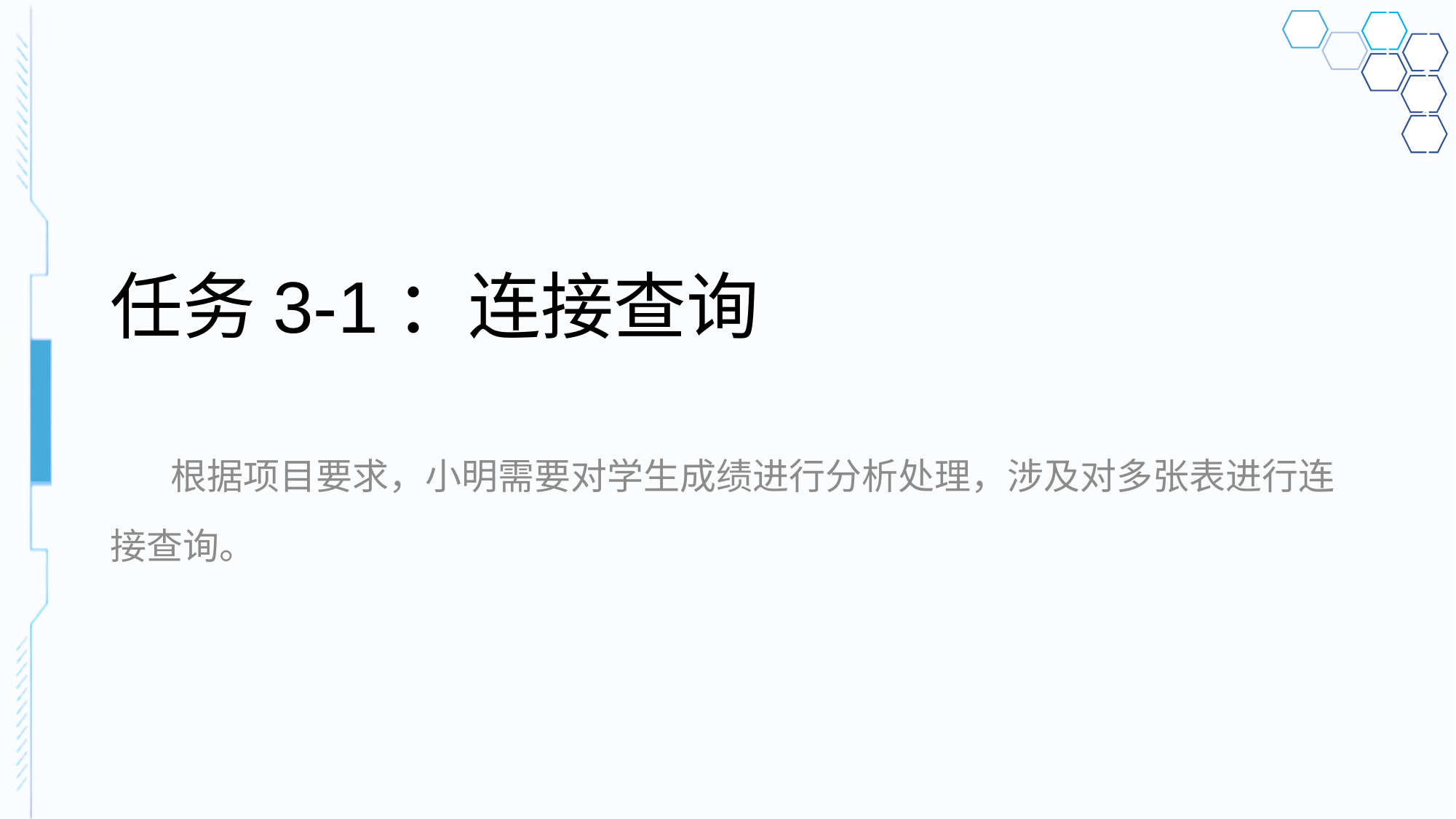

# 任务3-1：连接查询
根据项目要求，小明需要对学生成绩进行分析处理，涉及对多张表进行连接查询。